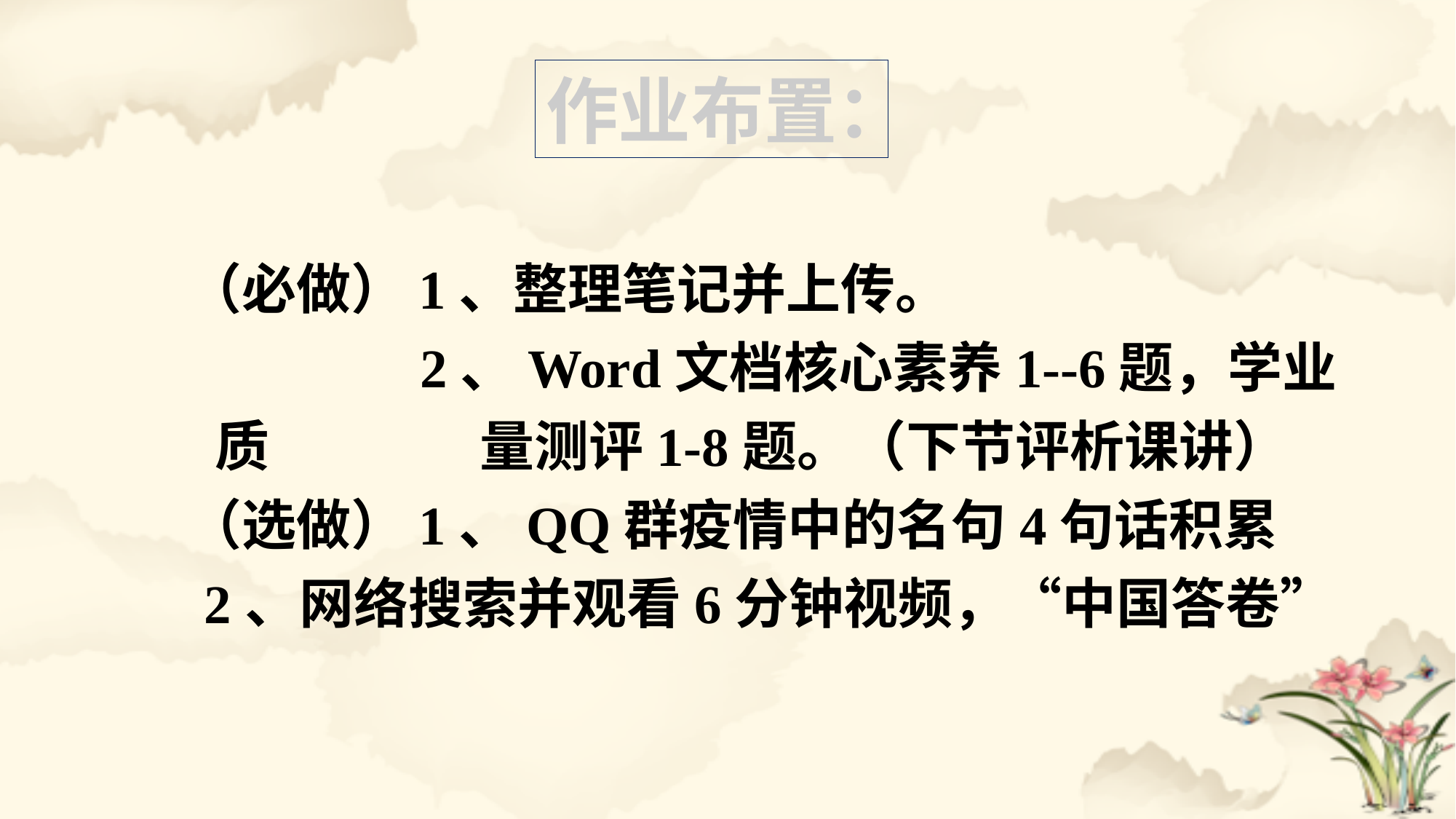

作业布置：
（必做）1、整理笔记并上传。
                2、Word文档核心素养1--6题，学业质                 量测评1-8题。（下节评析课讲）
（选做）1、QQ群疫情中的名句4句话积累
2、网络搜索并观看6分钟视频，“中国答卷”